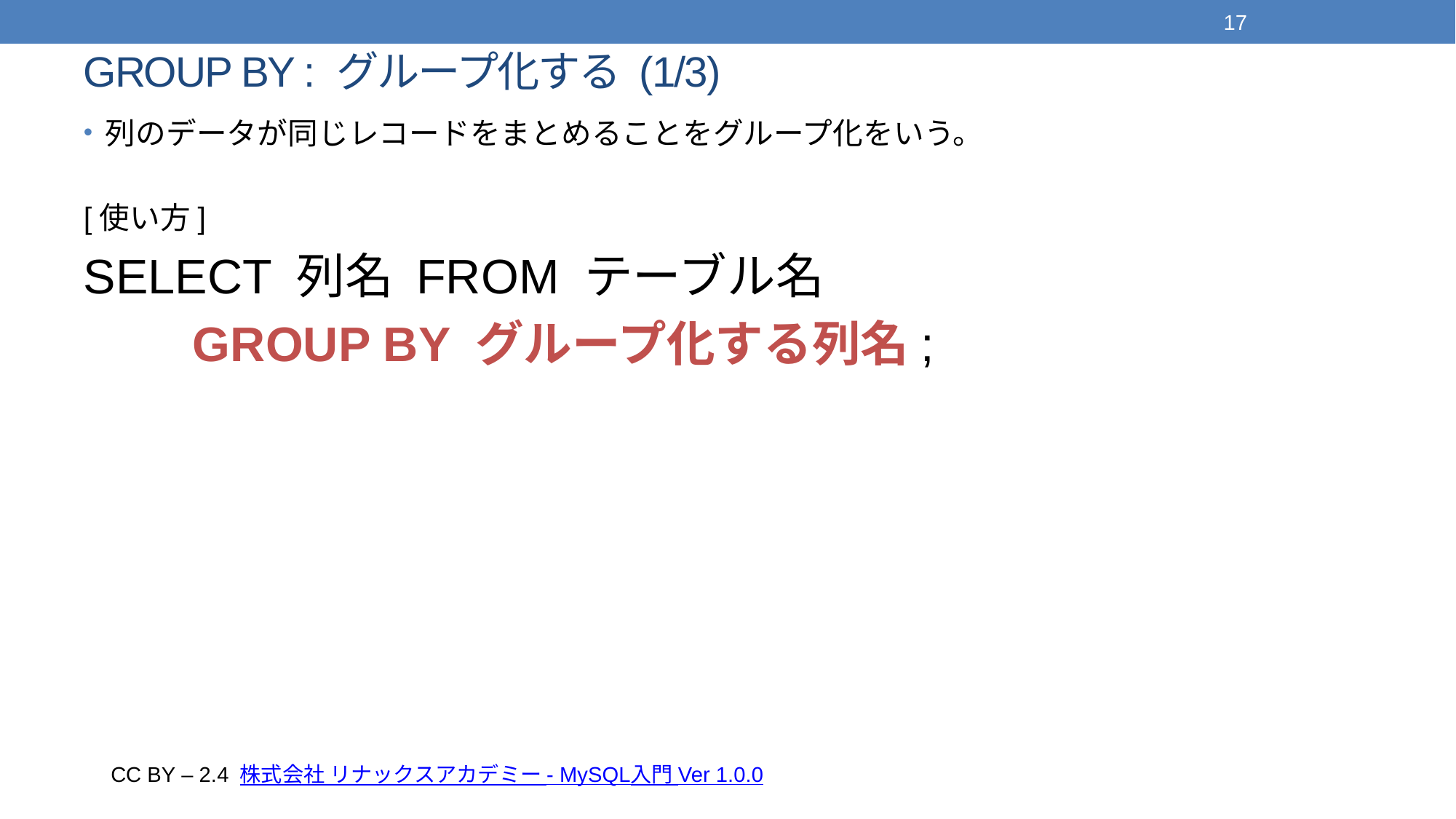

17
# GROUP BY : グループ化する (1/3)
列のデータが同じレコードをまとめることをグループ化をいう。

[使い方]
SELECT 列名 FROM テーブル名
	GROUP BY グループ化する列名;
CC BY – 2.4 株式会社 リナックスアカデミー - MySQL入門 Ver 1.0.0